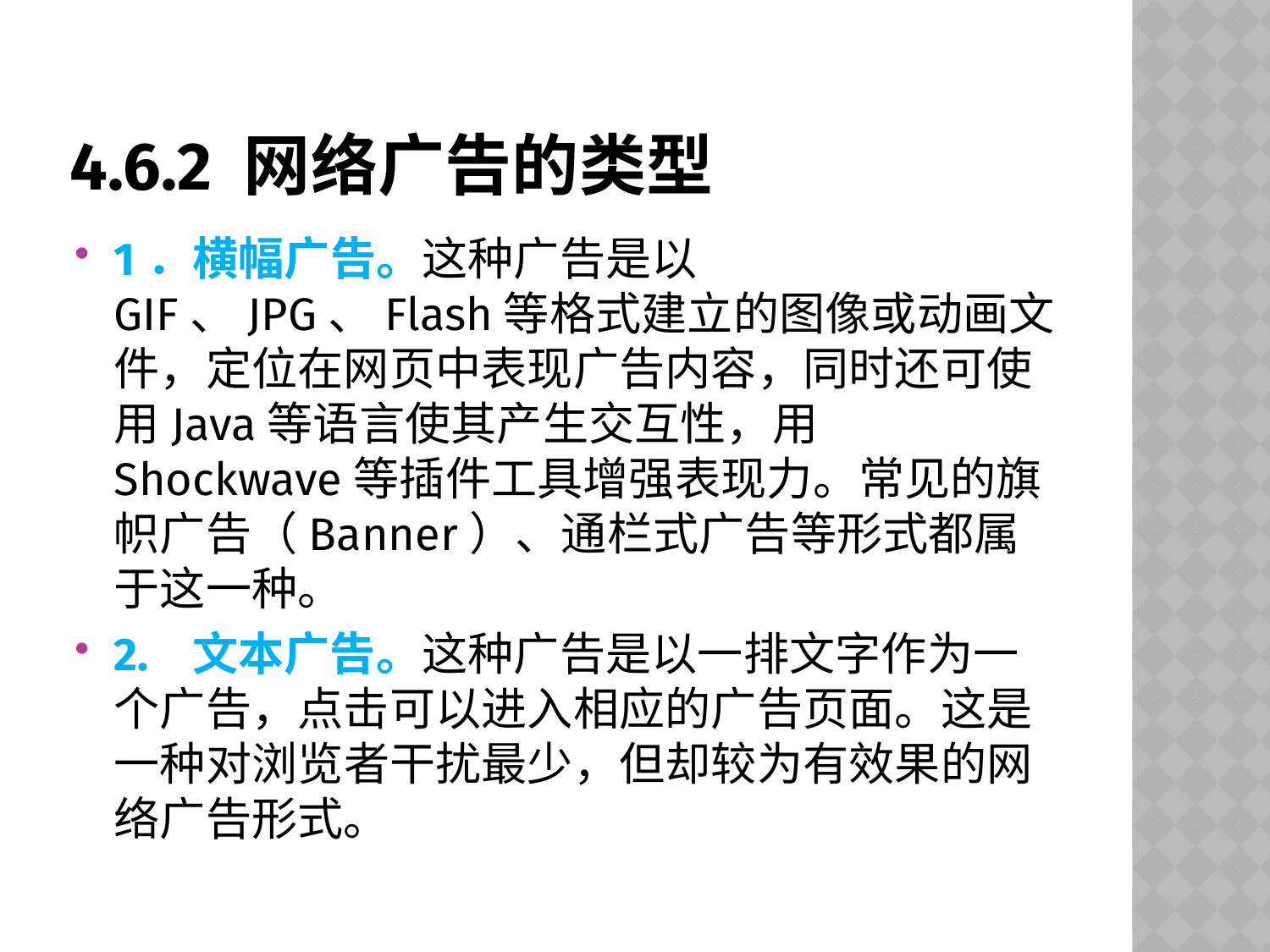

# 4.6.2 网络广告的类型
1．横幅广告。这种广告是以GIF、JPG、Flash等格式建立的图像或动画文件，定位在网页中表现广告内容，同时还可使用Java等语言使其产生交互性，用Shockwave等插件工具增强表现力。常见的旗帜广告（Banner）、通栏式广告等形式都属于这一种。
2.   文本广告。这种广告是以一排文字作为一个广告，点击可以进入相应的广告页面。这是一种对浏览者干扰最少，但却较为有效果的网络广告形式。